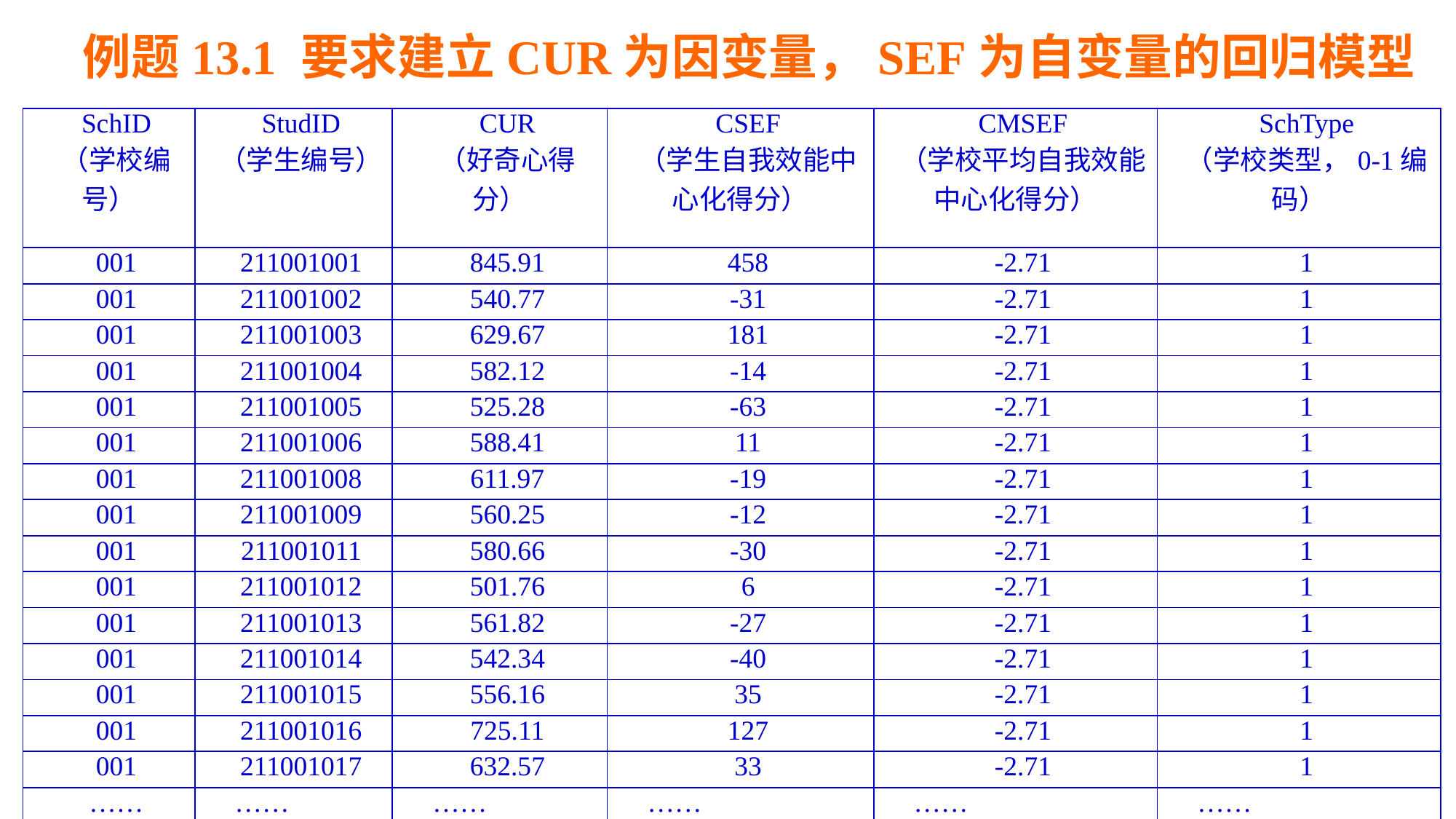

# 例题13.1 要求建立CUR为因变量，SEF为自变量的回归模型
| SchID （学校编号） | StudID （学生编号） | CUR （好奇心得分） | CSEF （学生自我效能中心化得分） | CMSEF （学校平均自我效能中心化得分） | SchType （学校类型，0-1编码） |
| --- | --- | --- | --- | --- | --- |
| 001 | 211001001 | 845.91 | 458 | -2.71 | 1 |
| 001 | 211001002 | 540.77 | -31 | -2.71 | 1 |
| 001 | 211001003 | 629.67 | 181 | -2.71 | 1 |
| 001 | 211001004 | 582.12 | -14 | -2.71 | 1 |
| 001 | 211001005 | 525.28 | -63 | -2.71 | 1 |
| 001 | 211001006 | 588.41 | 11 | -2.71 | 1 |
| 001 | 211001008 | 611.97 | -19 | -2.71 | 1 |
| 001 | 211001009 | 560.25 | -12 | -2.71 | 1 |
| 001 | 211001011 | 580.66 | -30 | -2.71 | 1 |
| 001 | 211001012 | 501.76 | 6 | -2.71 | 1 |
| 001 | 211001013 | 561.82 | -27 | -2.71 | 1 |
| 001 | 211001014 | 542.34 | -40 | -2.71 | 1 |
| 001 | 211001015 | 556.16 | 35 | -2.71 | 1 |
| 001 | 211001016 | 725.11 | 127 | -2.71 | 1 |
| 001 | 211001017 | 632.57 | 33 | -2.71 | 1 |
| …… | …… | …… | …… | …… | …… |